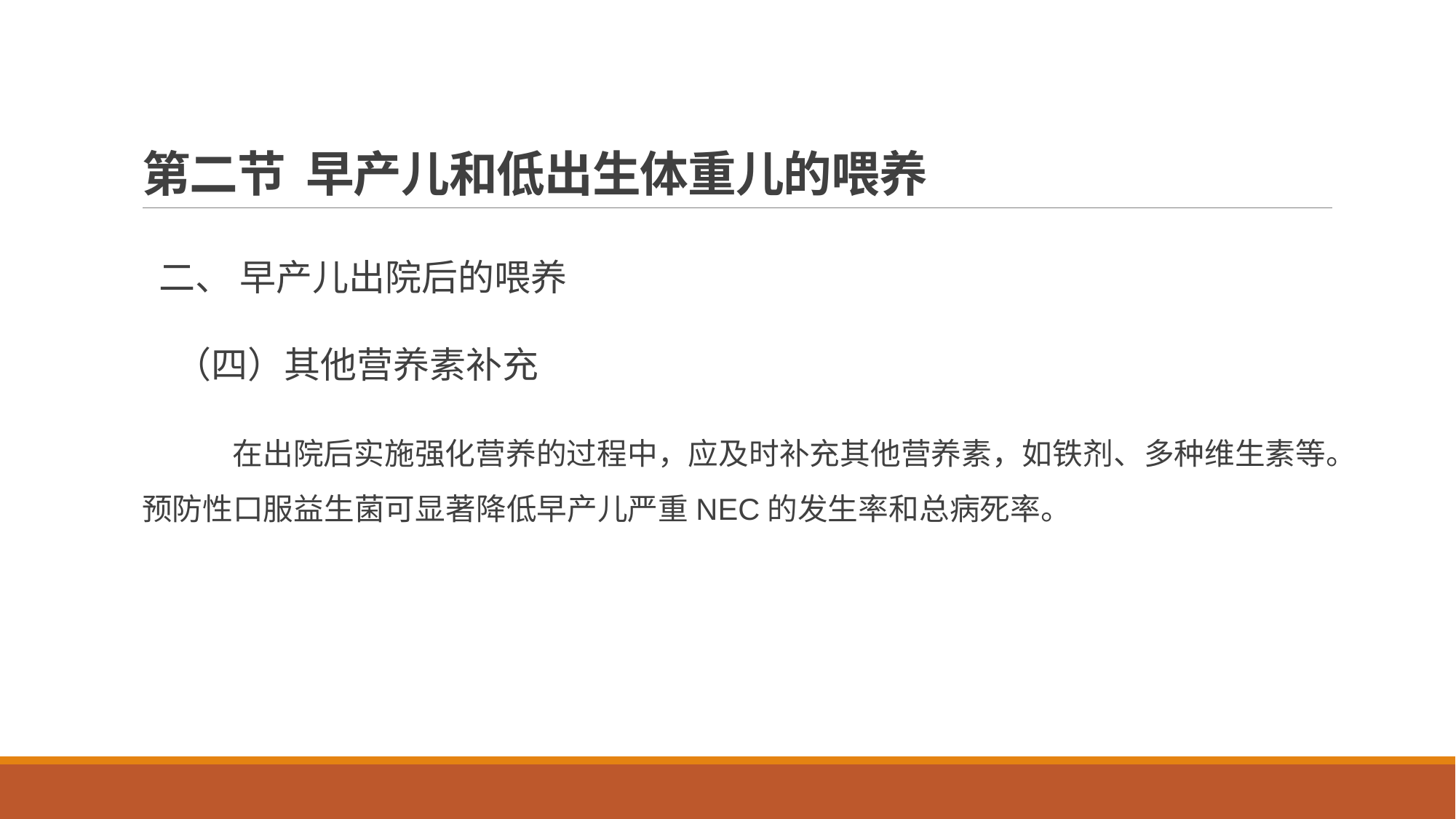

# 第二节  早产儿和低出生体重儿的喂养
 二、 早产儿出院后的喂养
   （四）其他营养素补充
          在出院后实施强化营养的过程中，应及时补充其他营养素，如铁剂、多种维生素等。预防性口服益生菌可显著降低早产儿严重NEC的发生率和总病死率。